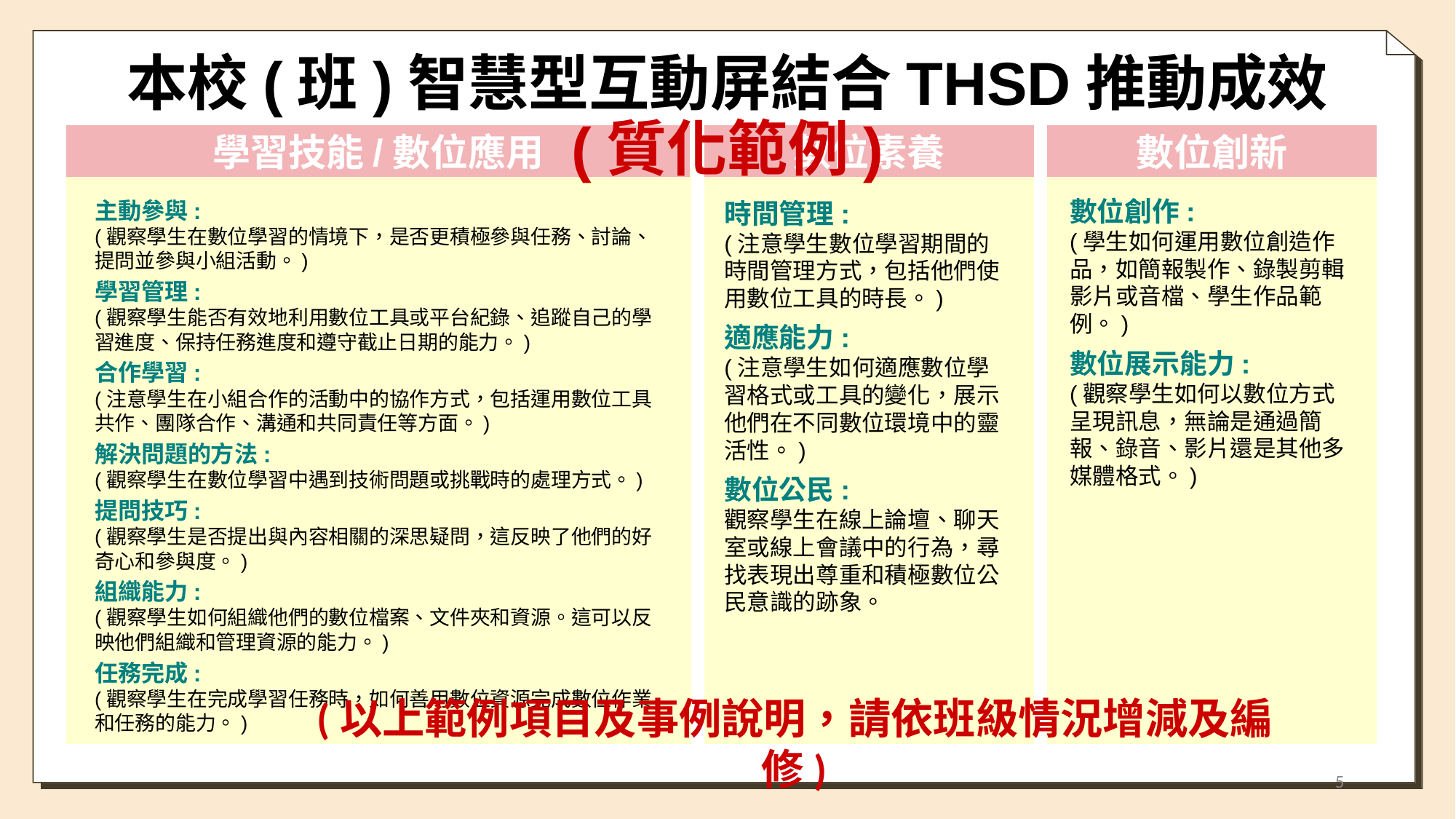

本校(班)智慧型互動屏結合THSD推動成效 (質化範例)
學習技能/數位應用
數位素養
數位創新

數位創作:
(學生如何運用數位創造作品，如簡報製作、錄製剪輯影片或音檔、學生作品範例。)
數位展示能力:
(觀察學生如何以數位方式呈現訊息，無論是通過簡報、錄音、影片還是其他多媒體格式。)
時間管理:
(注意學生數位學習期間的時間管理方式，包括他們使用數位工具的時長。)
適應能力:
(注意學生如何適應數位學習格式或工具的變化，展示他們在不同數位環境中的靈活性。)
數位公民:
觀察學生在線上論壇、聊天室或線上會議中的行為，尋找表現出尊重和積極數位公民意識的跡象。
主動參與:
(觀察學生在數位學習的情境下，是否更積極參與任務、討論、提問並參與小組活動。)
學習管理:
(觀察學生能否有效地利用數位工具或平台紀錄、追蹤自己的學習進度、保持任務進度和遵守截止日期的能力。)
合作學習:
(注意學生在小組合作的活動中的協作方式，包括運用數位工具共作、團隊合作、溝通和共同責任等方面。)
解決問題的方法:
(觀察學生在數位學習中遇到技術問題或挑戰時的處理方式。)
提問技巧:
(觀察學生是否提出與內容相關的深思疑問，這反映了他們的好奇心和參與度。)
組織能力:
(觀察學生如何組織他們的數位檔案、文件夾和資源。這可以反映他們組織和管理資源的能力。)
任務完成:
(觀察學生在完成學習任務時，如何善用數位資源完成數位作業和任務的能力。)
(以上範例項目及事例說明，請依班級情況增減及編修)
5